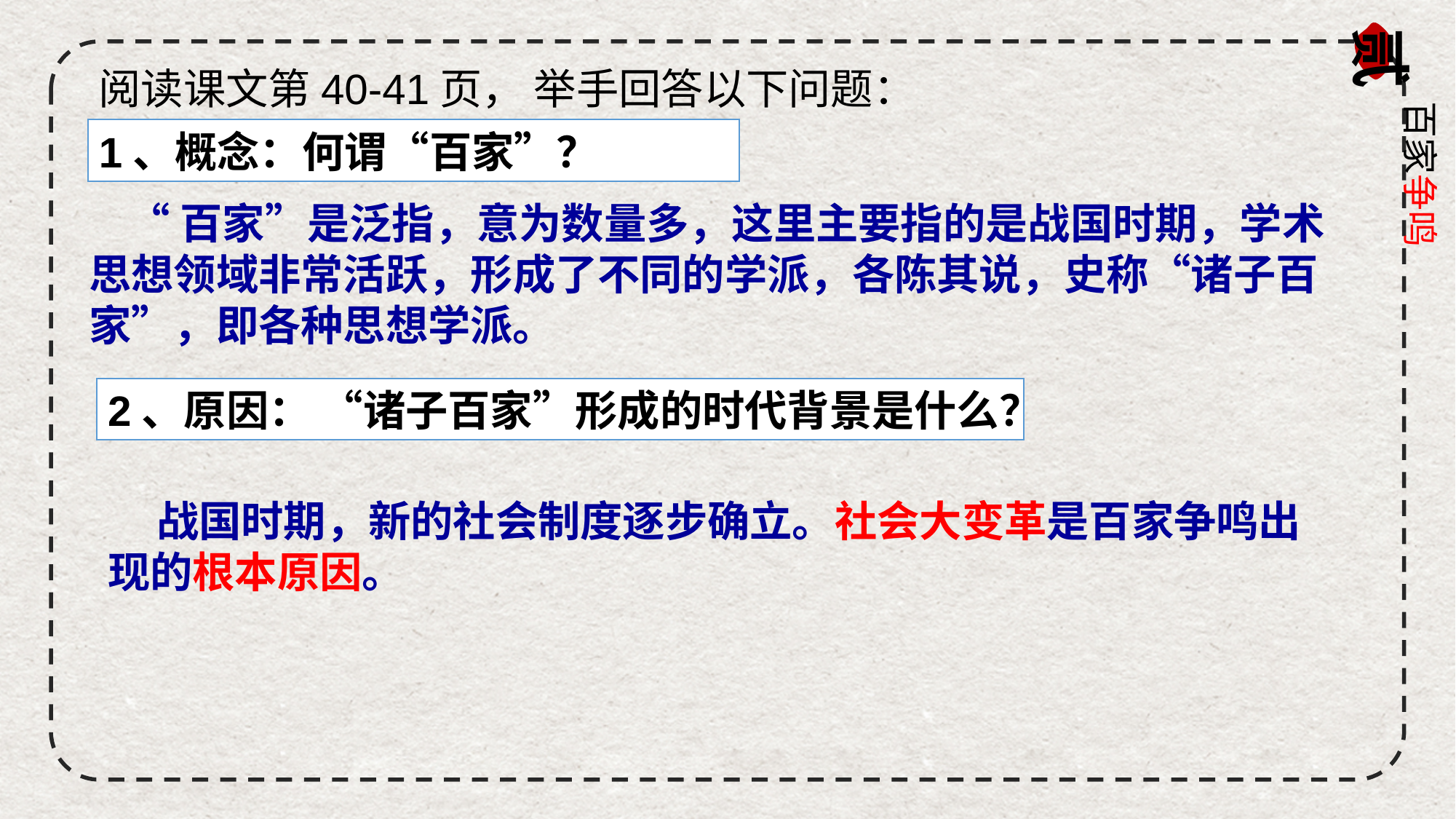

贰

阅读课文第40-41页， 举手回答以下问题：
百家争鸣
1、概念：何谓“百家”？
    “百家”是泛指，意为数量多，这里主要指的是战国时期，学术思想领域非常活跃，形成了不同的学派，各陈其说，史称“诸子百家”，即各种思想学派。
2、原因： “诸子百家”形成的时代背景是什么？
    战国时期，新的社会制度逐步确立。社会大变革是百家争鸣出现的根本原因。